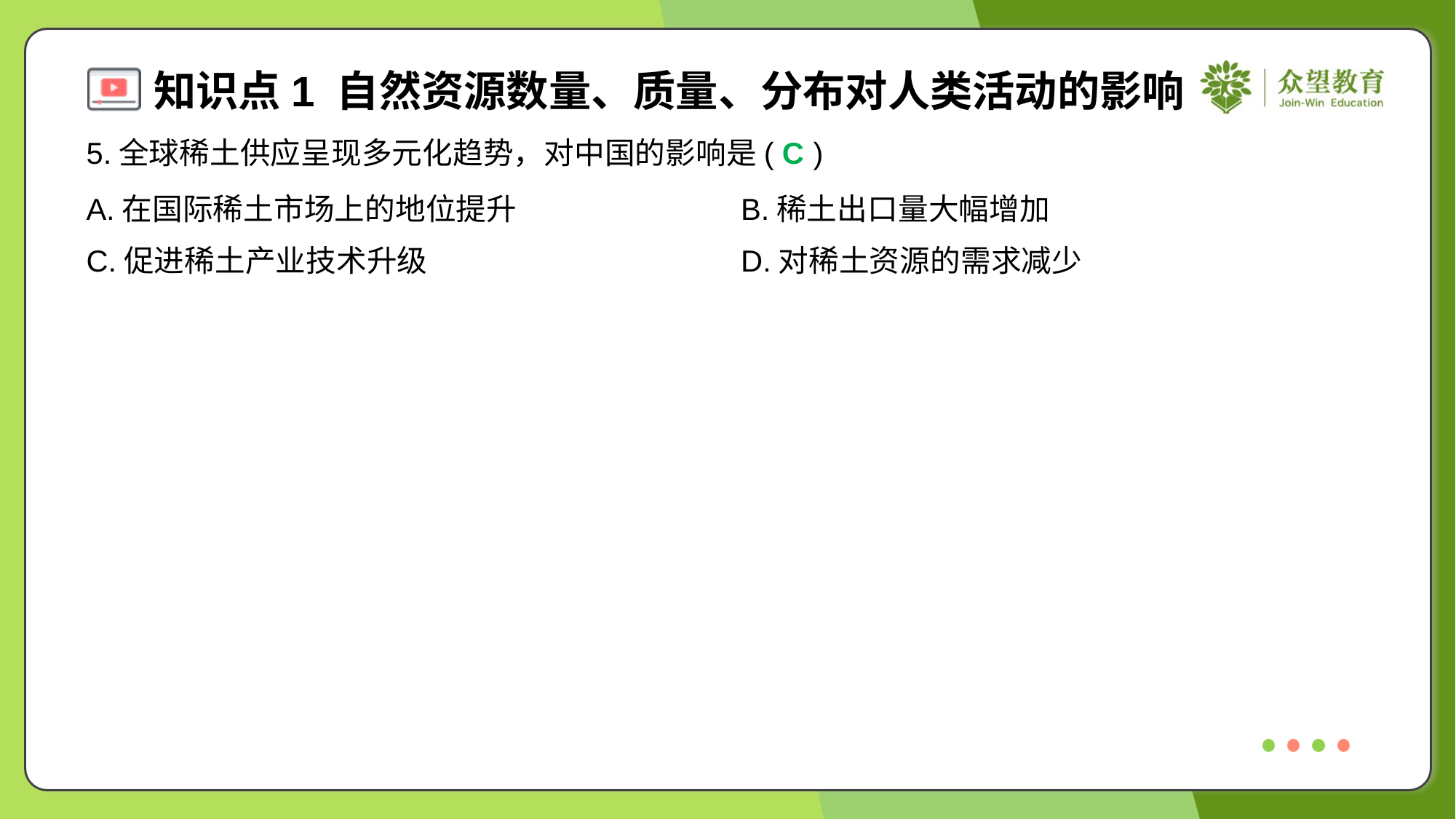

5.全球稀土供应呈现多元化趋势，对中国的影响是(     )
C
A.在国际稀土市场上的地位提升	B.稀土出口量大幅增加
C.促进稀土产业技术升级	D.对稀土资源的需求减少